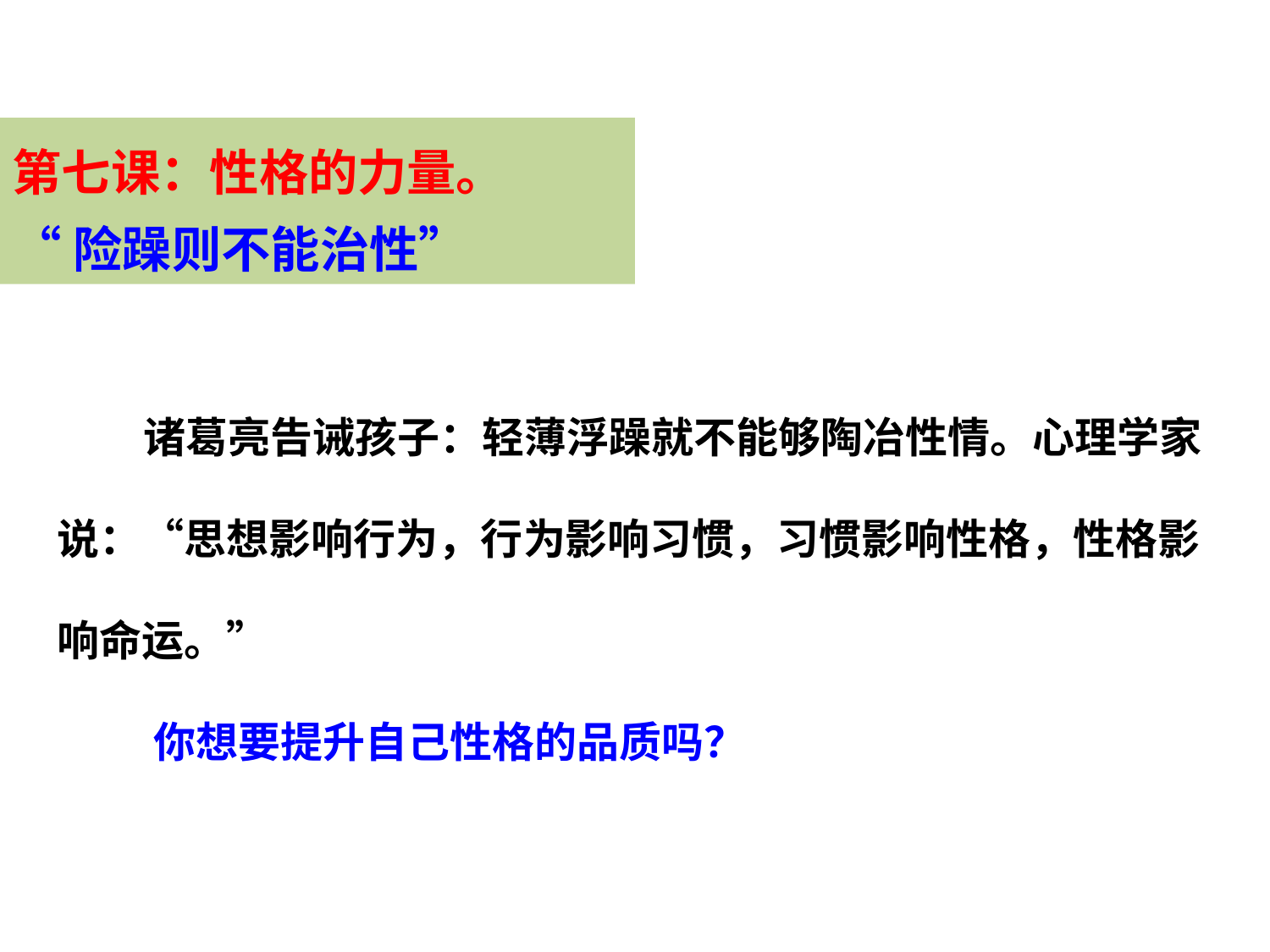

第七课：性格的力量。
“险躁则不能治性”
        诸葛亮告诫孩子：轻薄浮躁就不能够陶冶性情。心理学家说：“思想影响行为，行为影响习惯，习惯影响性格，性格影响命运。”
         你想要提升自己性格的品质吗？